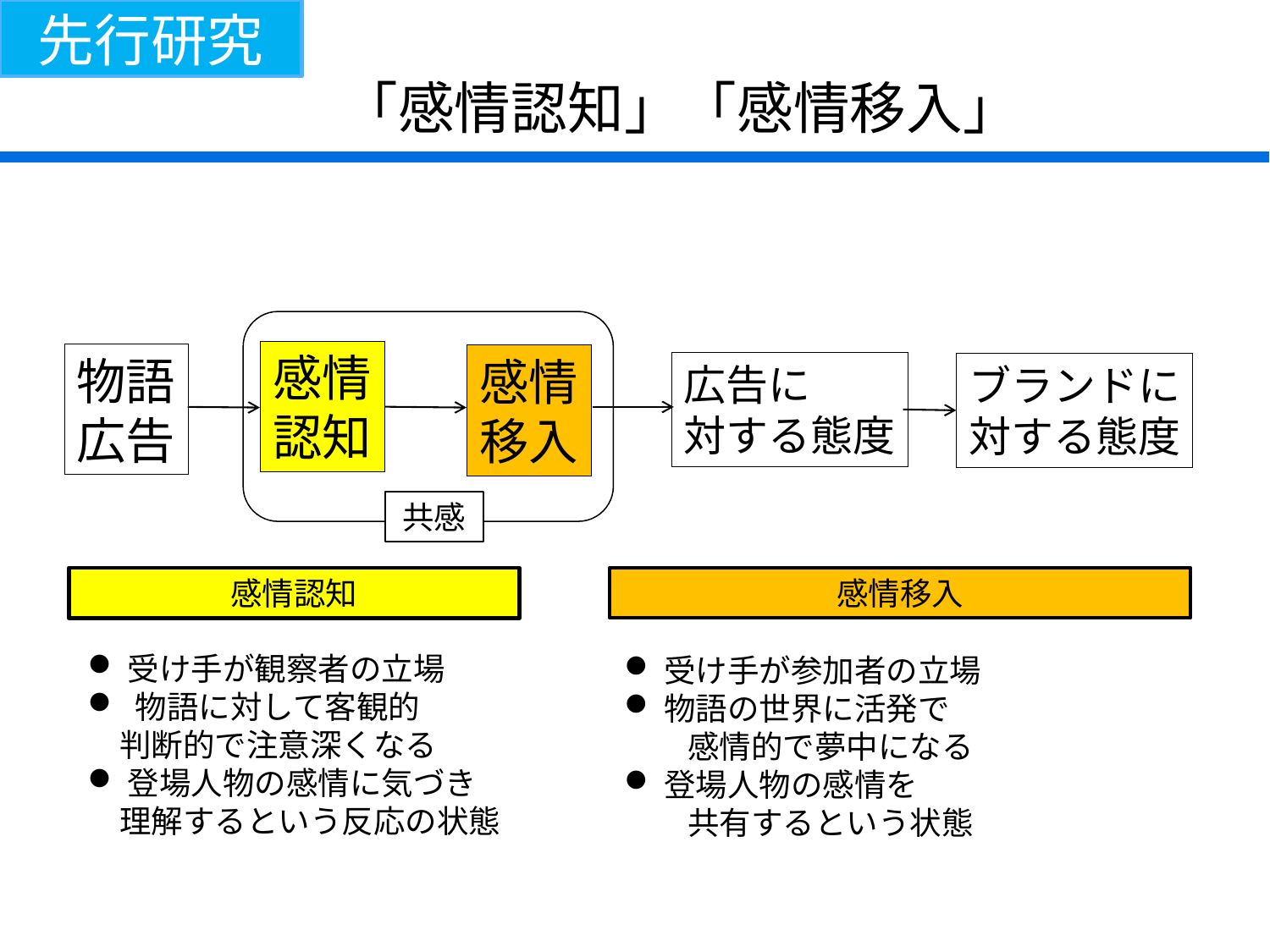

先行研究
　「感情認知」「感情移入」

感情
認知
物語
広告
感情
移入
広告に
対する態度
ブランドに
対する態度
共感
感情移入
感情認知
受け手が観察者の立場
物語に対して客観的
　判断的で注意深くなる
登場人物の感情に気づき
　理解するという反応の状態

受け手が参加者の立場
物語の世界に活発で
　　感情的で夢中になる
登場人物の感情を
　　共有するという状態